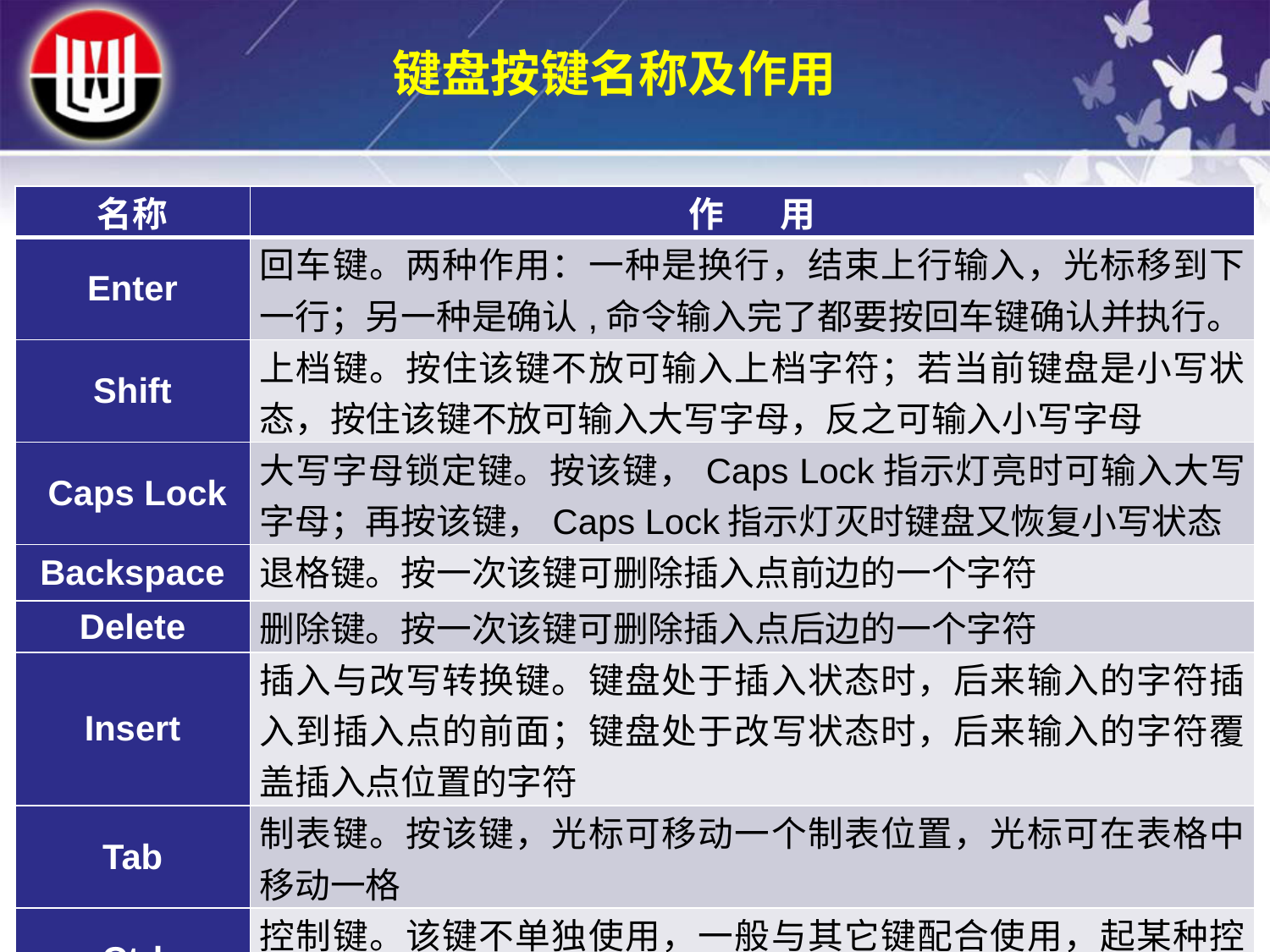

键盘按键名称及作用
| 名称 | 作 用 |
| --- | --- |
| Enter | 回车键。两种作用：一种是换行，结束上行输入，光标移到下一行；另一种是确认,命令输入完了都要按回车键确认并执行。 |
| Shift | 上档键。按住该键不放可输入上档字符；若当前键盘是小写状态，按住该键不放可输入大写字母，反之可输入小写字母 |
| Caps Lock | 大写字母锁定键。按该键，Caps Lock指示灯亮时可输入大写字母；再按该键，Caps Lock指示灯灭时键盘又恢复小写状态 |
| Backspace | 退格键。按一次该键可删除插入点前边的一个字符 |
| Delete | 删除键。按一次该键可删除插入点后边的一个字符 |
| Insert | 插入与改写转换键。键盘处于插入状态时，后来输入的字符插入到插入点的前面；键盘处于改写状态时，后来输入的字符覆盖插入点位置的字符 |
| Tab | 制表键。按该键，光标可移动一个制表位置，光标可在表格中移动一格 |
| Ctrl | 控制键。该键不单独使用，一般与其它键配合使用，起某种控制作用 |
| Alt | 变换键。该键不单独使用，主要用于组合键 |